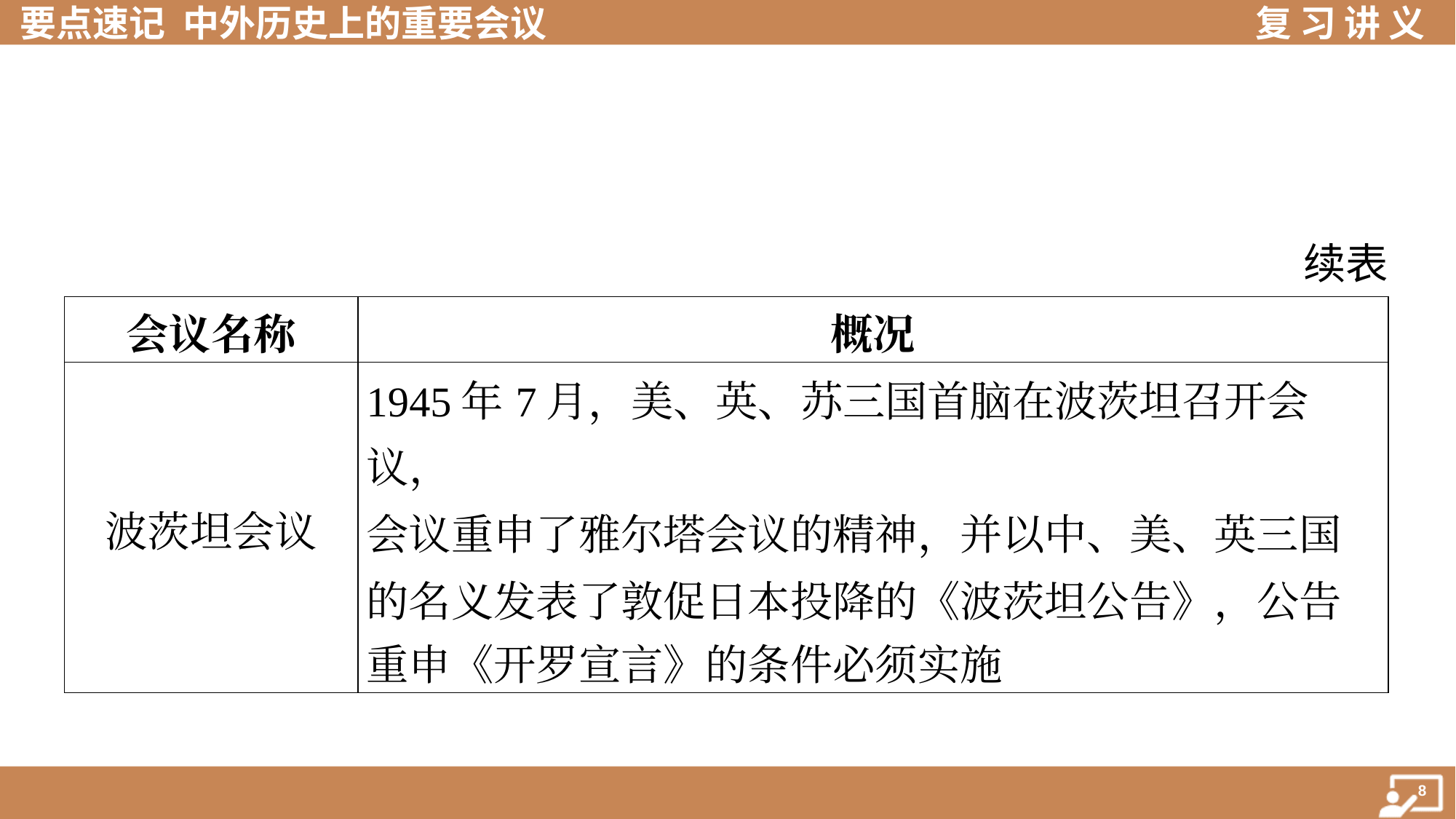

续表
| 会议名称 | 概况 |
| --- | --- |
| 波茨坦会议 | 1945年7月，美、英、苏三国首脑在波茨坦召开会议， 会议重申了雅尔塔会议的精神，并以中、美、英三国 的名义发表了敦促日本投降的《波茨坦公告》，公告 重申《开罗宣言》的条件必须实施 |